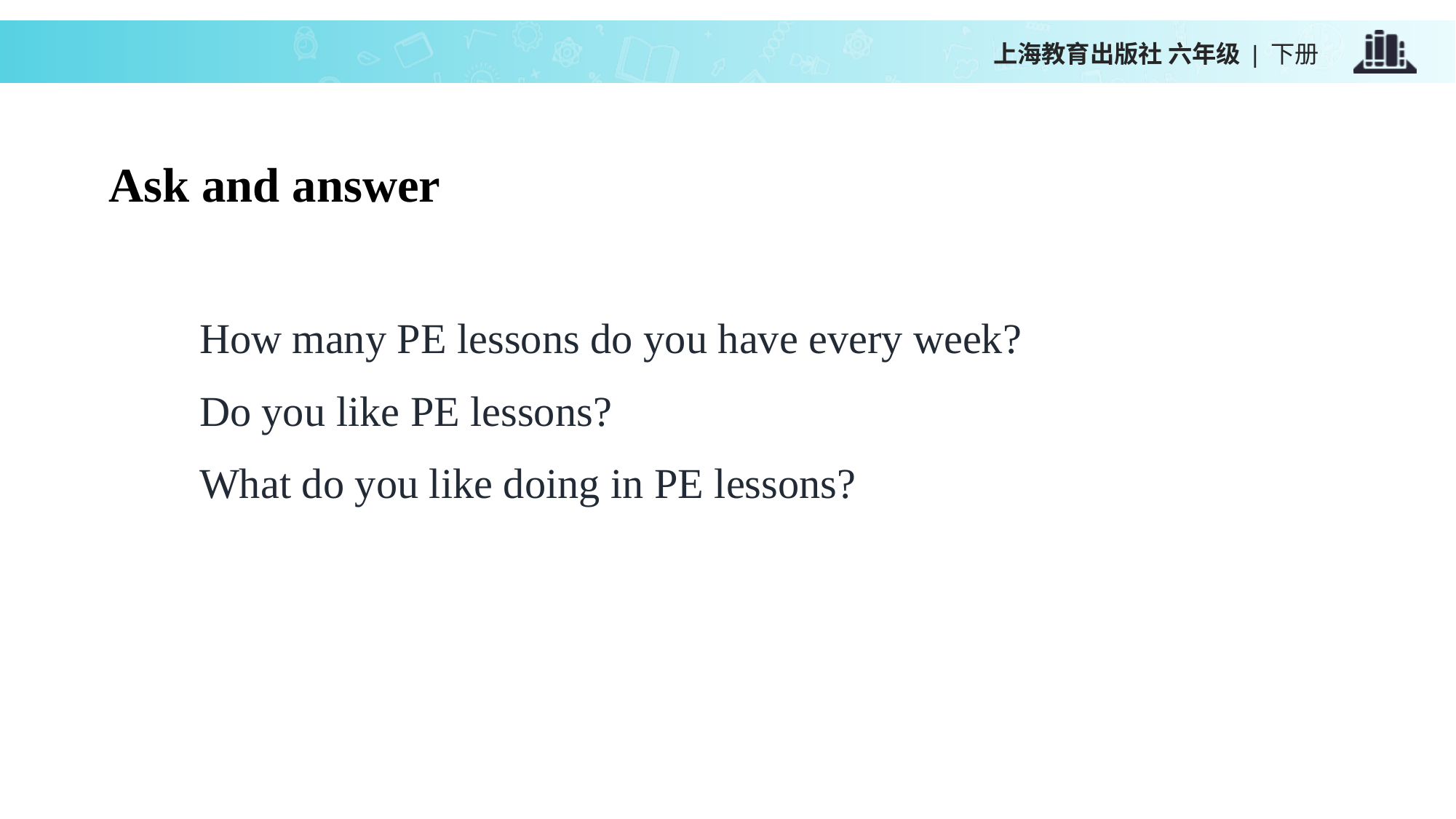

上海教育出版社 六年级 | 下册
Ask and answer

How many PE lessons do you have every week?
Do you like PE lessons?
What do you like doing in PE lessons?